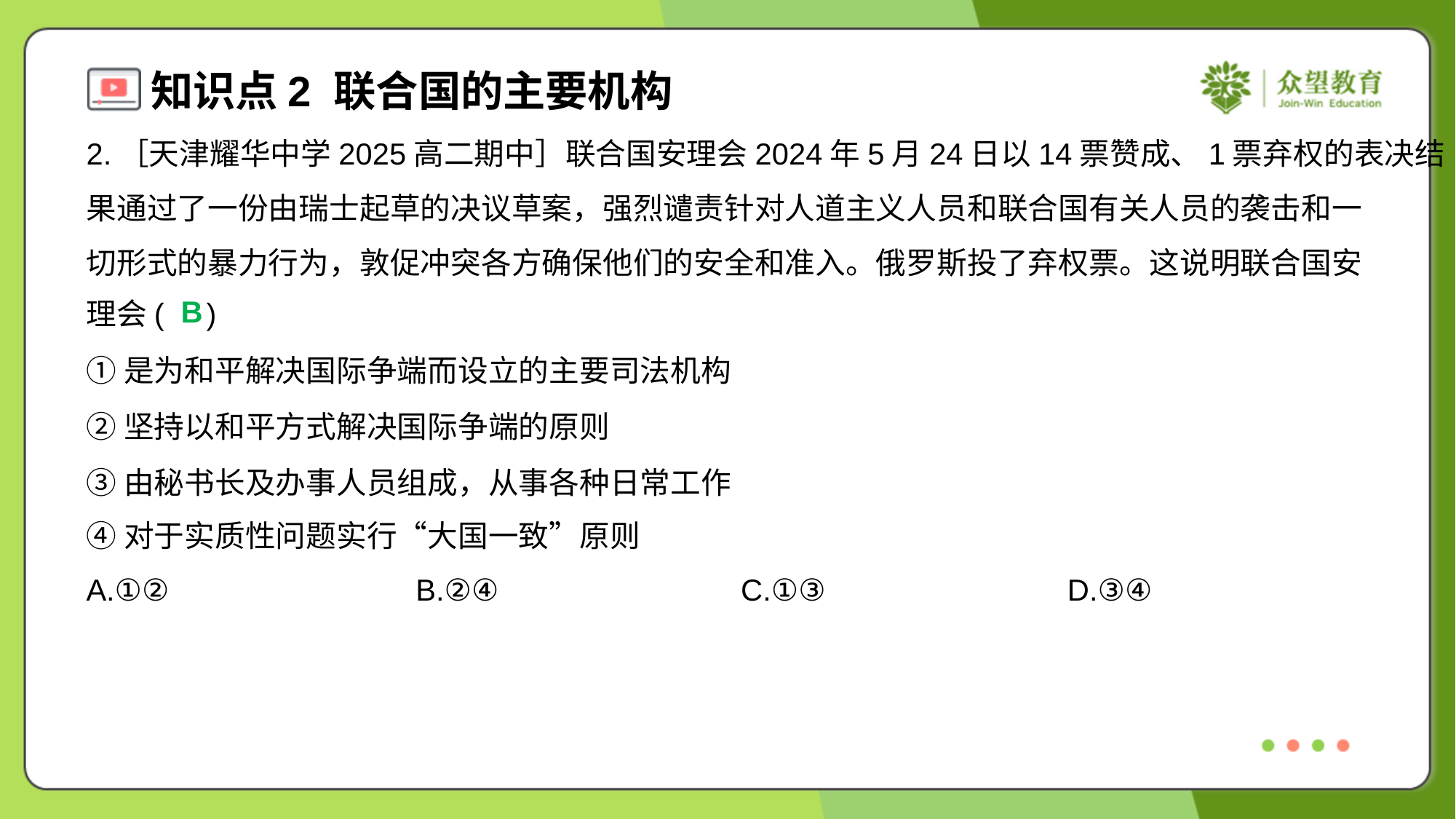

2.［天津耀华中学2025高二期中］联合国安理会2024年5月24日以14票赞成、1票弃权的表决结
果通过了一份由瑞士起草的决议草案，强烈谴责针对人道主义人员和联合国有关人员的袭击和一
切形式的暴力行为，敦促冲突各方确保他们的安全和准入。俄罗斯投了弃权票。这说明联合国安
理会(     )
B
①是为和平解决国际争端而设立的主要司法机构
②坚持以和平方式解决国际争端的原则
③由秘书长及办事人员组成，从事各种日常工作
④对于实质性问题实行“大国一致”原则
A.①②	B.②④	C.①③	D.③④